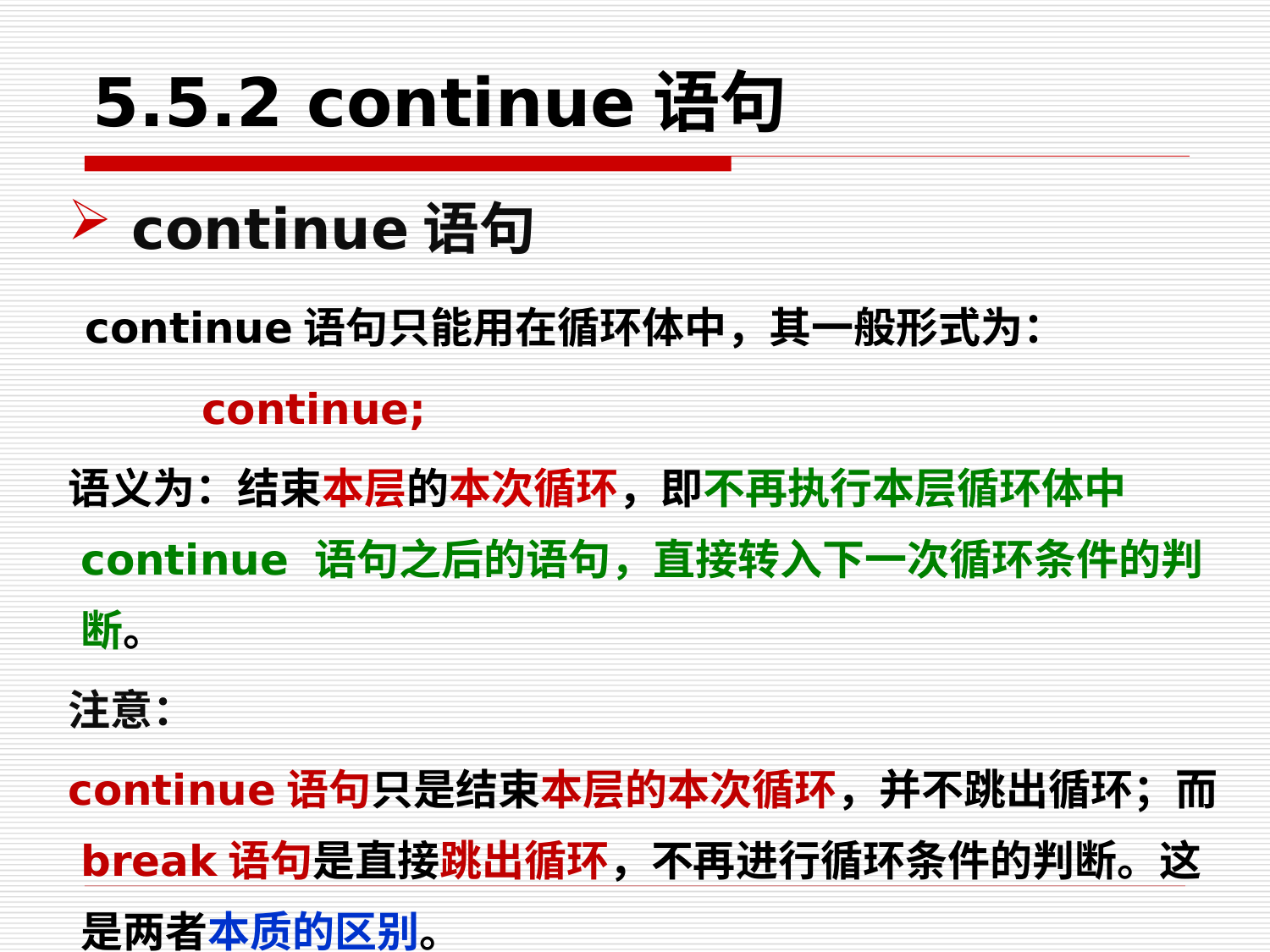

# 5.5.2 continue语句
continue语句
 continue语句只能用在循环体中，其一般形式为：
         continue;
语义为：结束本层的本次循环，即不再执行本层循环体中continue 语句之后的语句，直接转入下一次循环条件的判断。
注意：
continue语句只是结束本层的本次循环，并不跳出循环；而break语句是直接跳出循环，不再进行循环条件的判断。这是两者本质的区别。